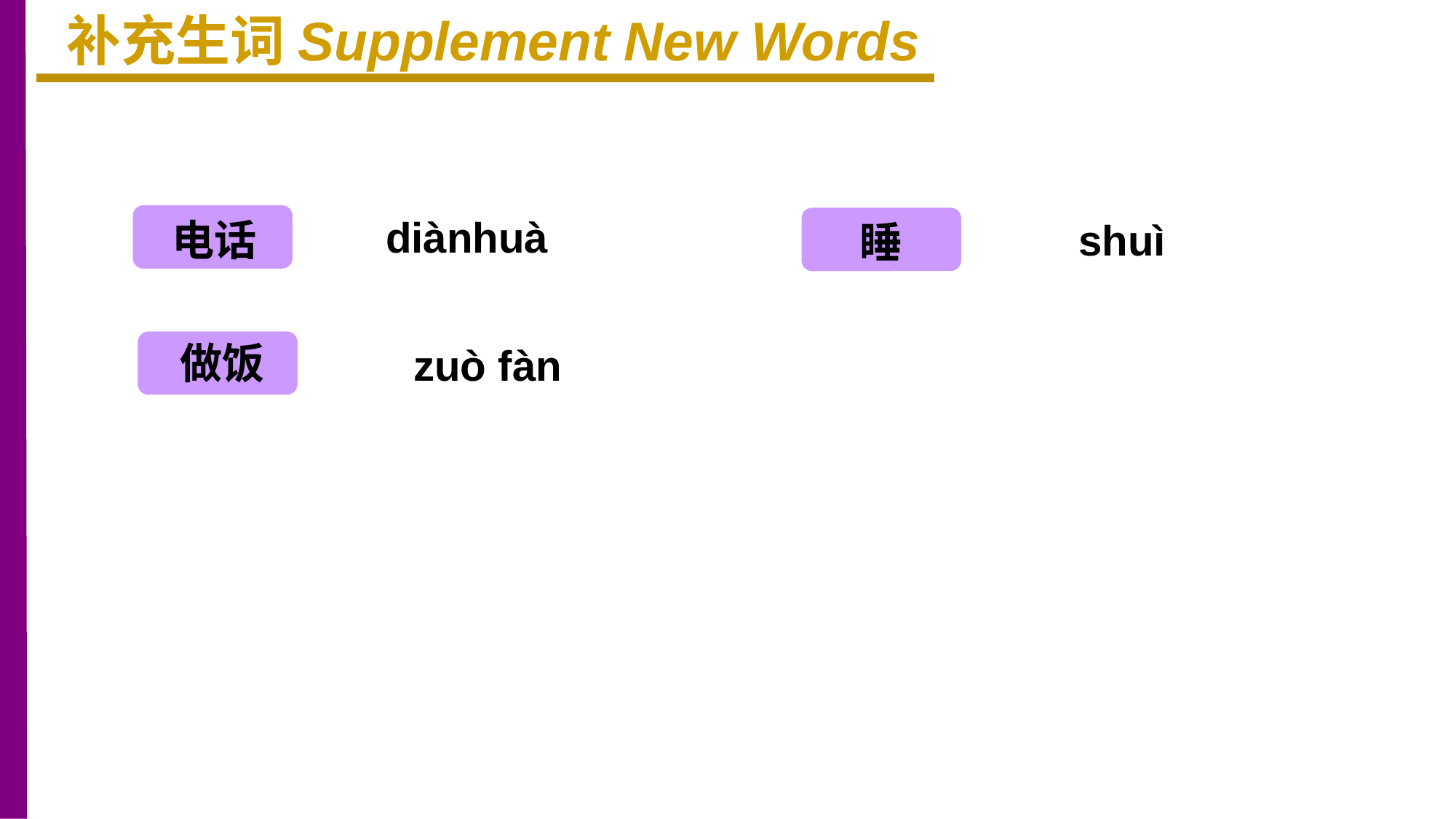

补充生词Supplement New Words

电话
diànhuà
shuì

睡
做饭

zuò fàn